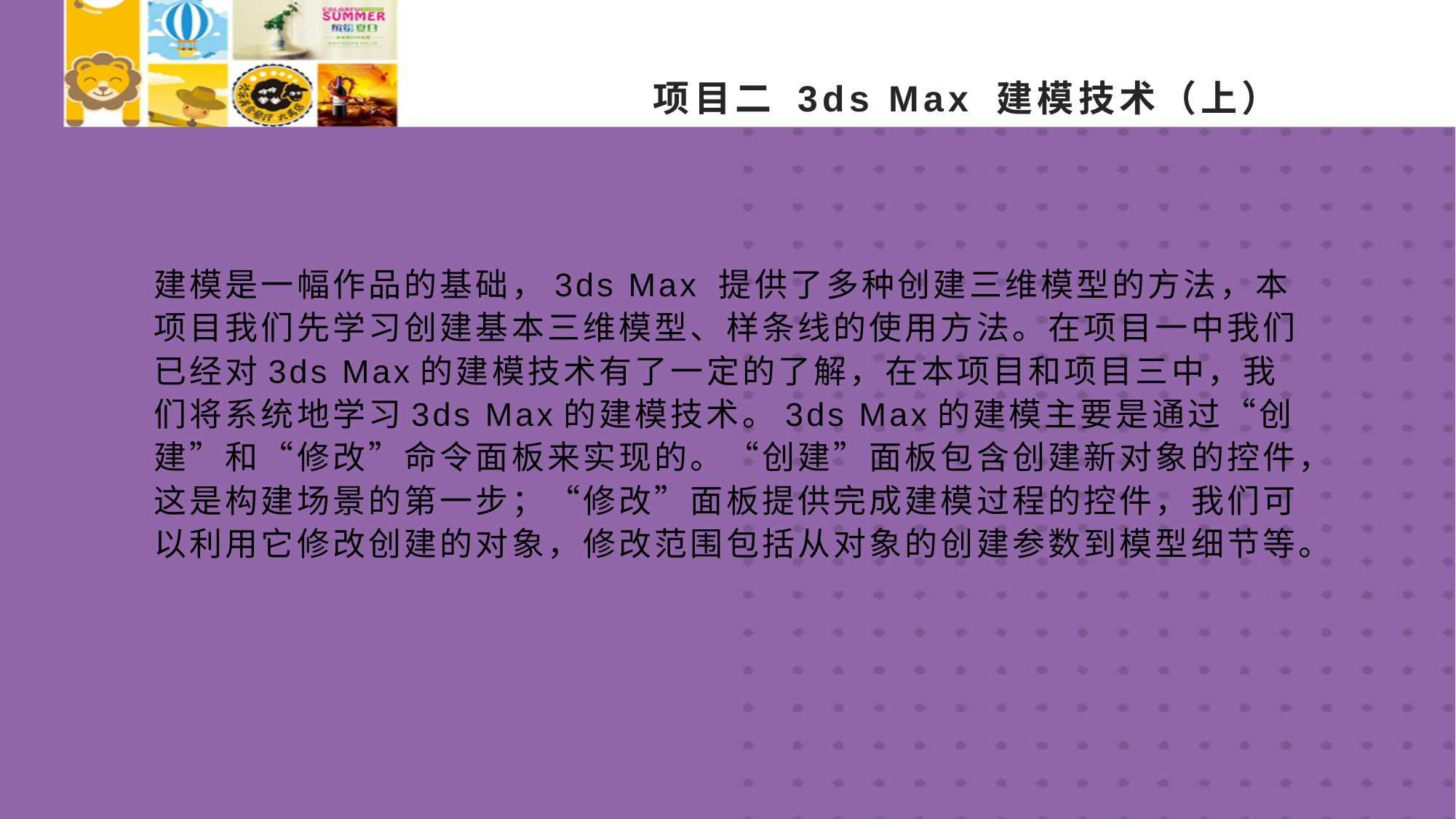

# 项目二 3ds Max 建模技术（上）
建模是一幅作品的基础，3ds Max 提供了多种创建三维模型的方法，本项目我们先学习创建基本三维模型、样条线的使用方法。在项目一中我们已经对3ds Max的建模技术有了一定的了解，在本项目和项目三中，我们将系统地学习3ds Max的建模技术。3ds Max的建模主要是通过“创建”和“修改”命令面板来实现的。“创建”面板包含创建新对象的控件，这是构建场景的第一步；“修改”面板提供完成建模过程的控件，我们可以利用它修改创建的对象，修改范围包括从对象的创建参数到模型细节等。